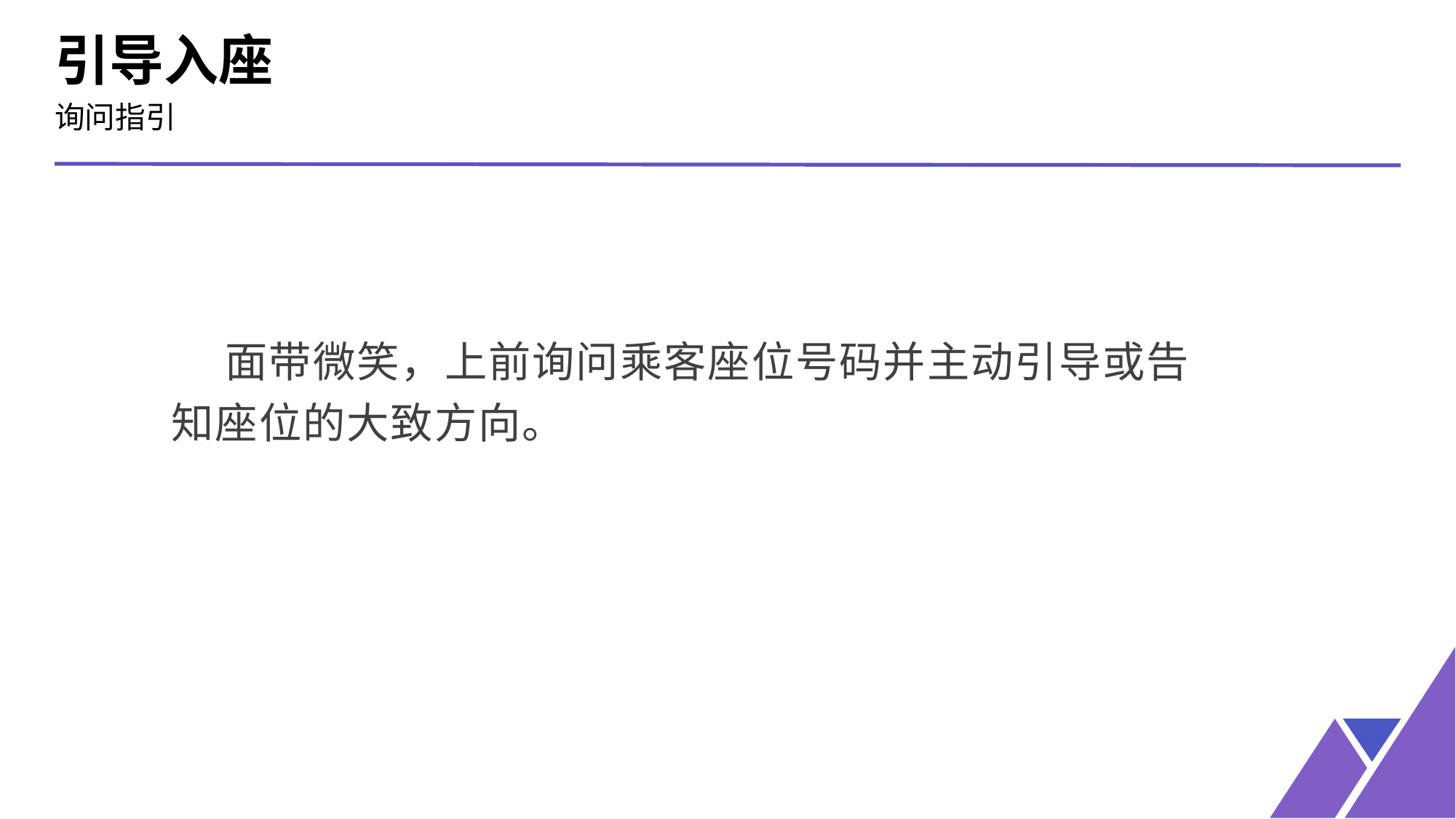

引导入座
询问指引
    面带微笑，上前询问乘客座位号码并主动引导或告知座位的大致方向。